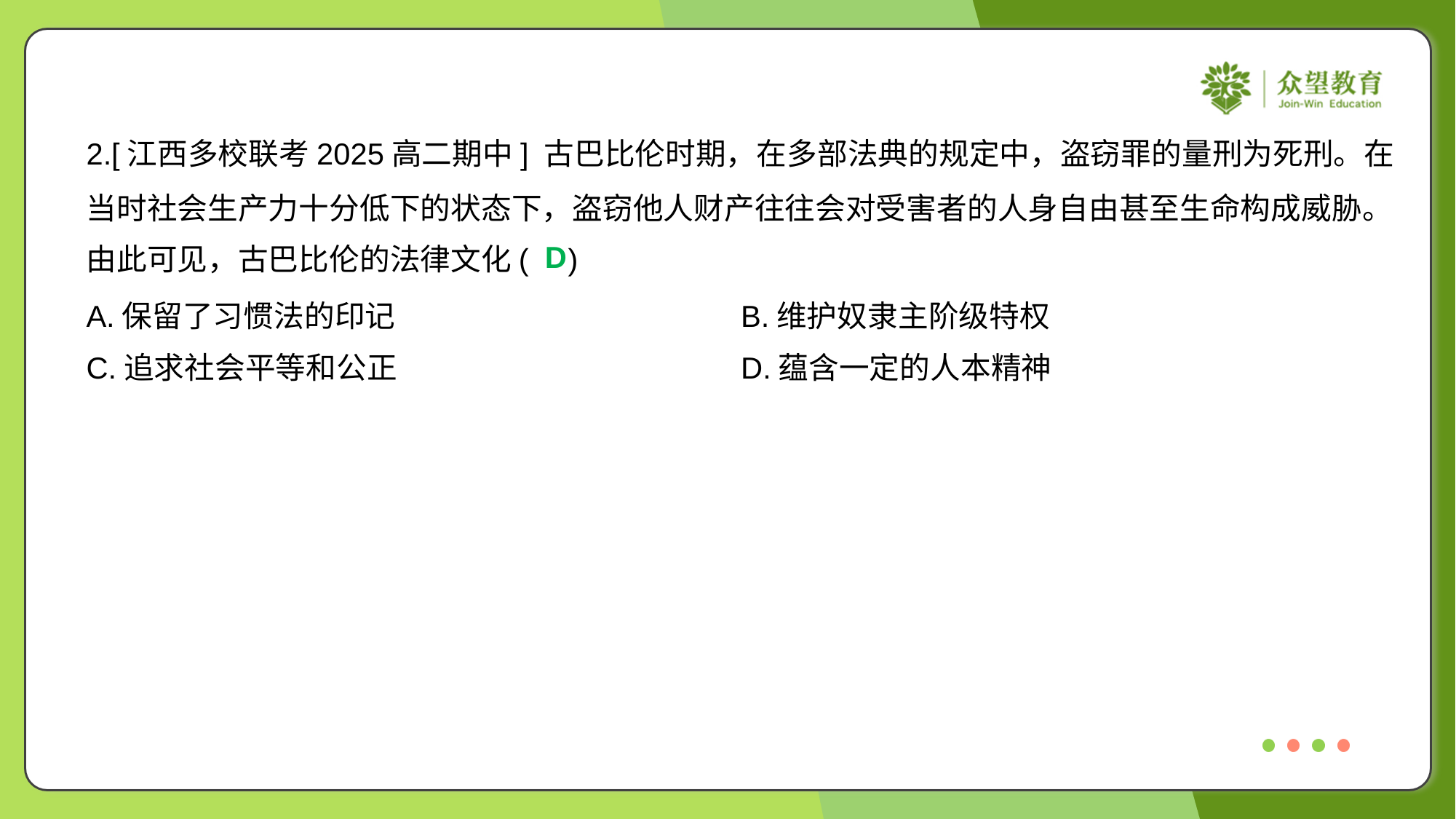

2.[江西多校联考2025高二期中] 古巴比伦时期，在多部法典的规定中，盗窃罪的量刑为死刑。在
当时社会生产力十分低下的状态下，盗窃他人财产往往会对受害者的人身自由甚至生命构成威胁。
由此可见，古巴比伦的法律文化(     )
D
A.保留了习惯法的印记	B.维护奴隶主阶级特权
C.追求社会平等和公正	D.蕴含一定的人本精神